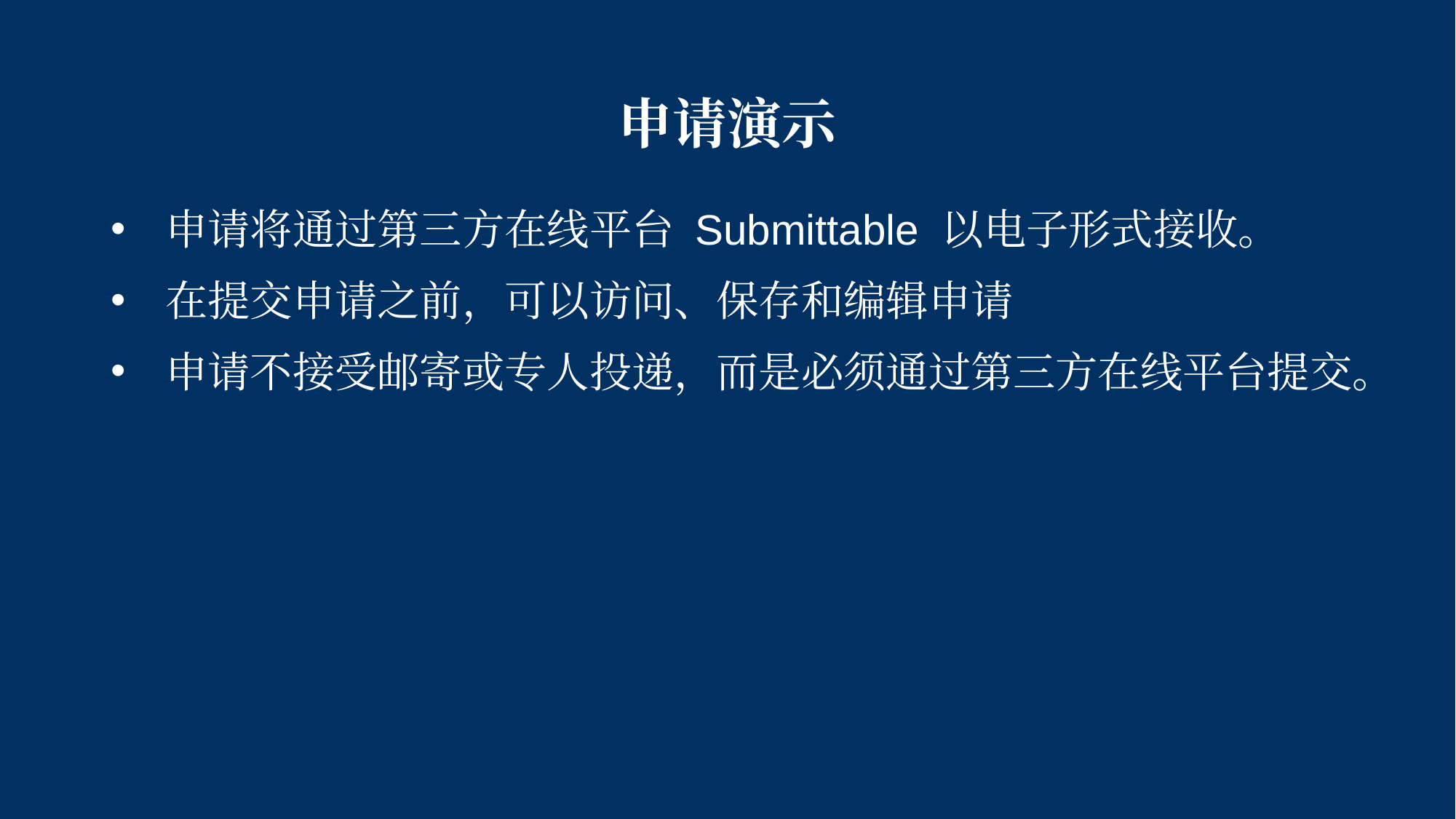

# 申请演示
申请将通过第三方在线平台 Submittable 以电子形式接收。
在提交申请之前，可以访问、保存和编辑申请
申请不接受邮寄或专人投递，而是必须通过第三方在线平台提交。